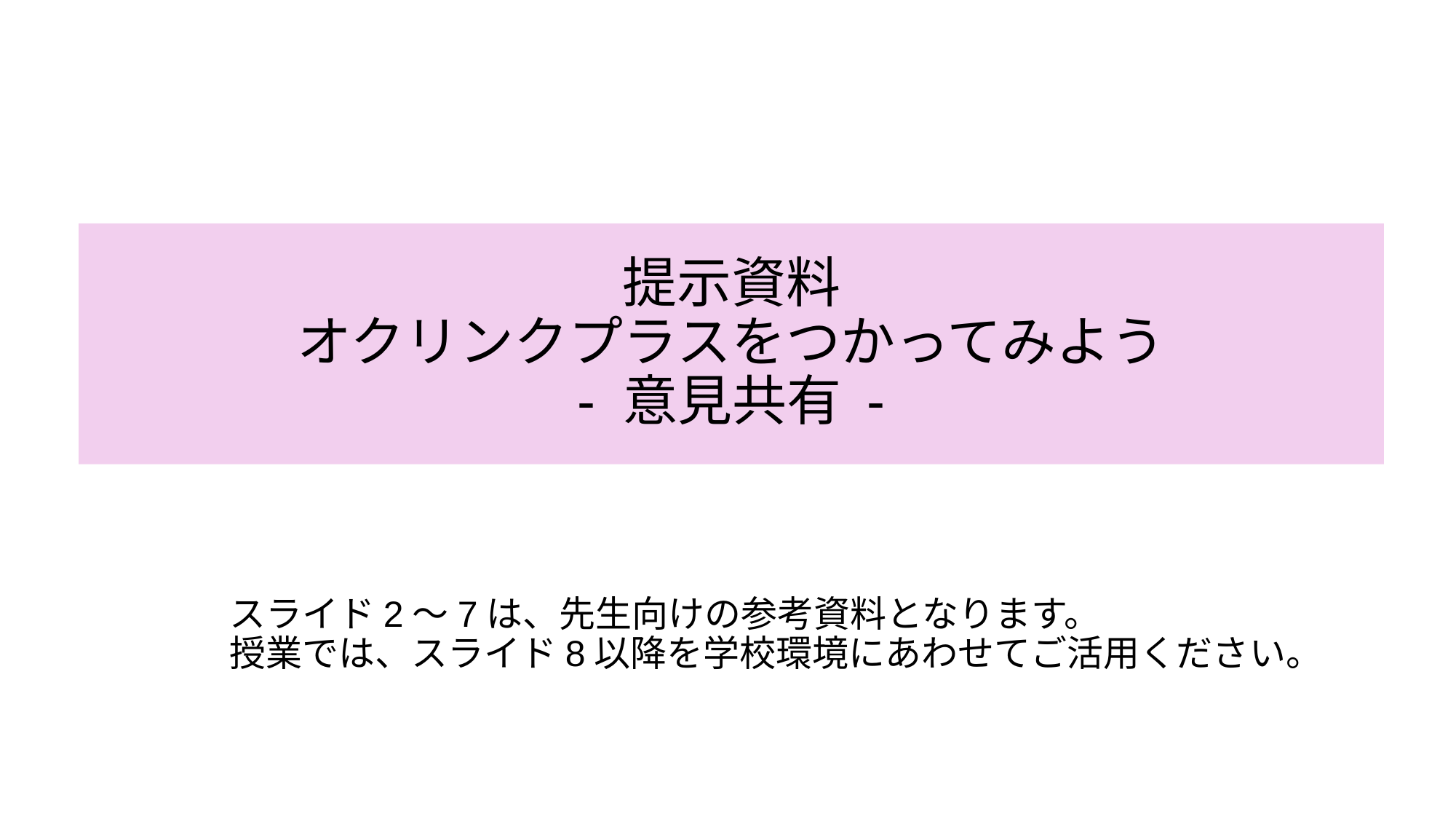

# 提示資料 オクリンクプラスをつかってみよう - 意見共有 -
スライド2～7は、先生向けの参考資料となります。
授業では、スライド8以降を学校環境にあわせてご活用ください。